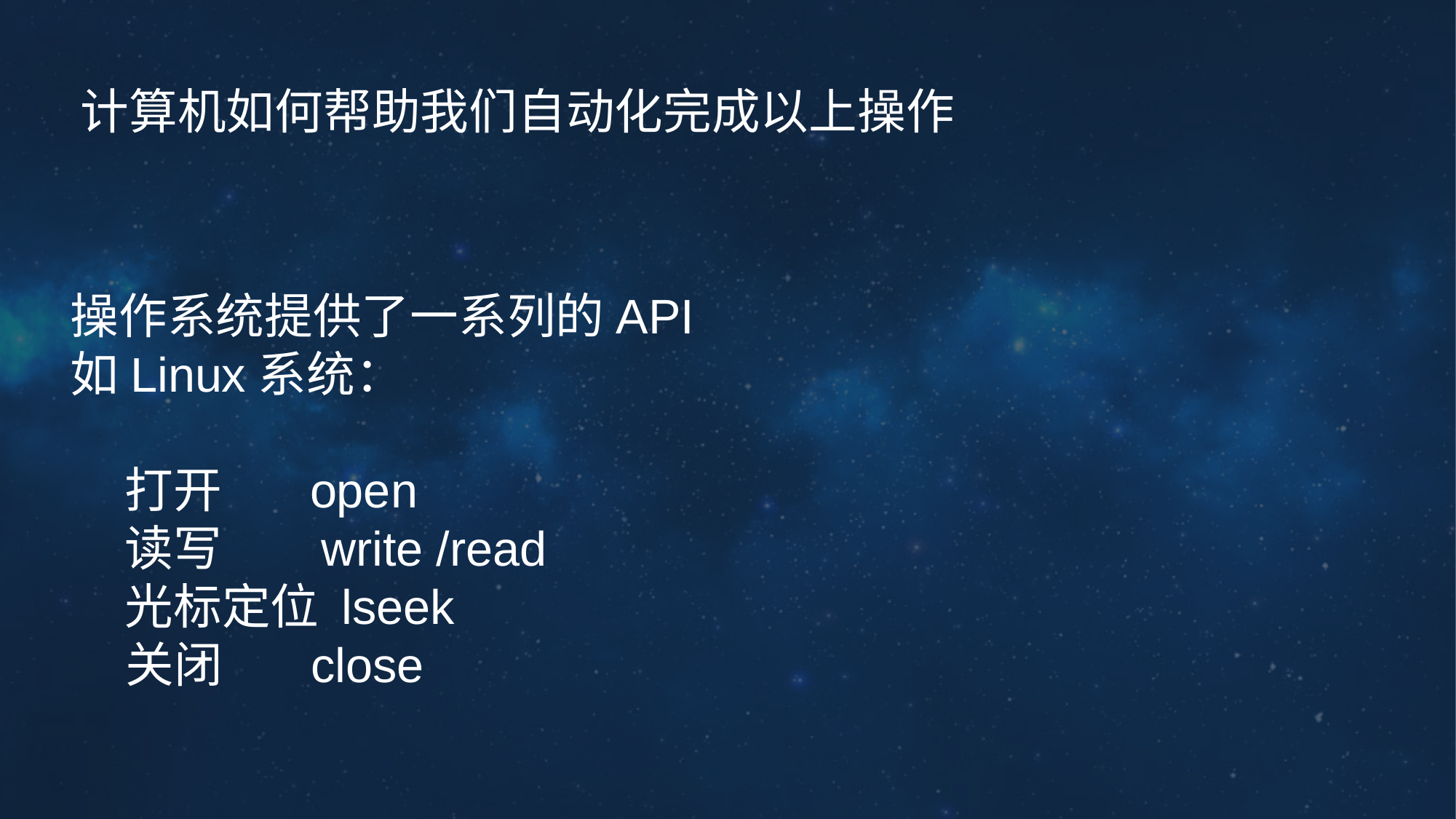

计算机如何帮助我们自动化完成以上操作

操作系统提供了一系列的API
如Linux系统：

打开       open
读写        write /read
光标定位 lseek
    关闭       close